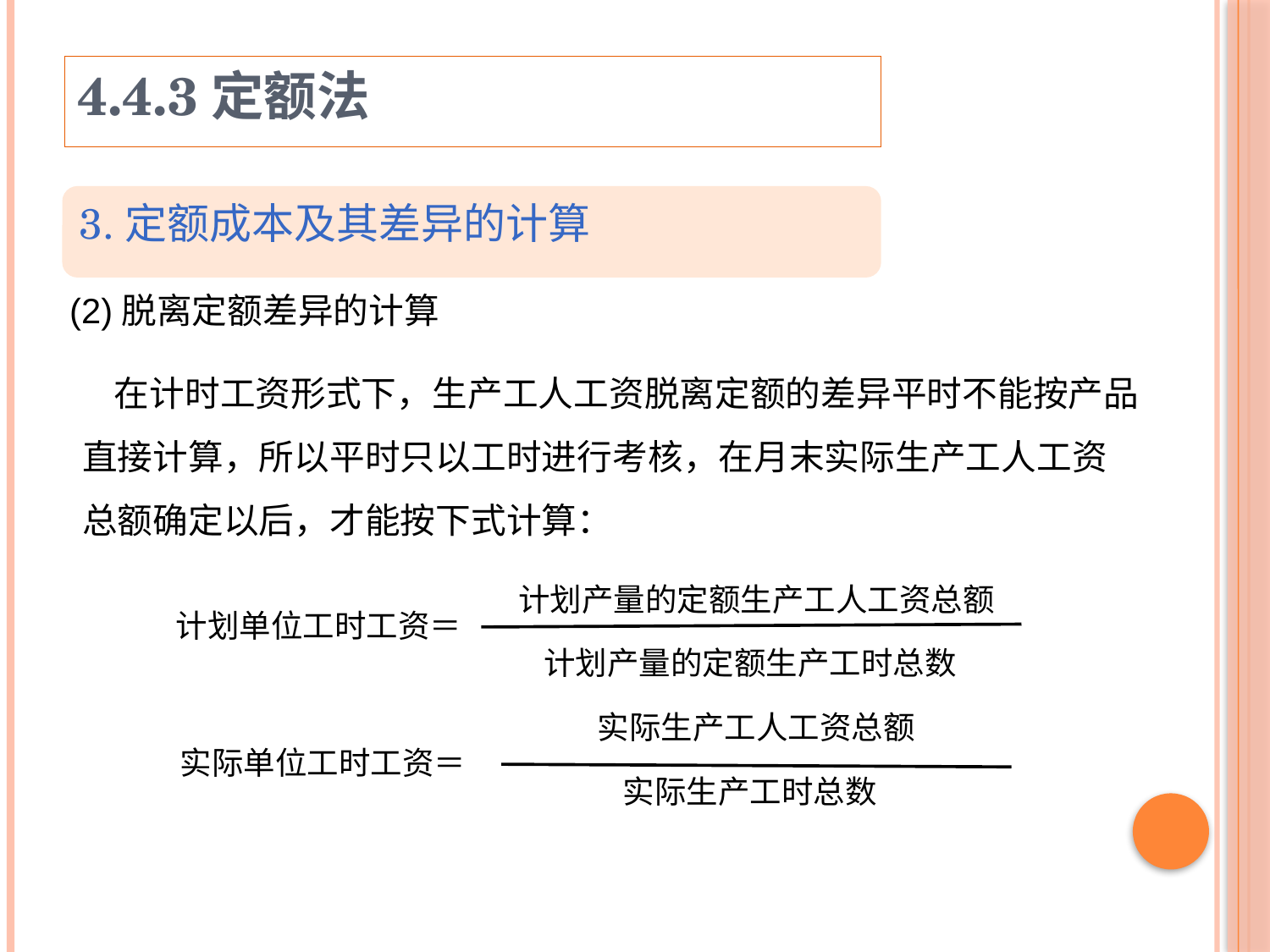

4.4.3定额法
3.定额成本及其差异的计算
(2)脱离定额差异的计算
   在计时工资形式下，生产工人工资脱离定额的差异平时不能按产品直接计算，所以平时只以工时进行考核，在月末实际生产工人工资总额确定以后，才能按下式计算：
计划产量的定额生产工人工资总额
计划单位工时工资＝

计划产量的定额生产工时总数
实际生产工人工资总额
实际单位工时工资＝

实际生产工时总数